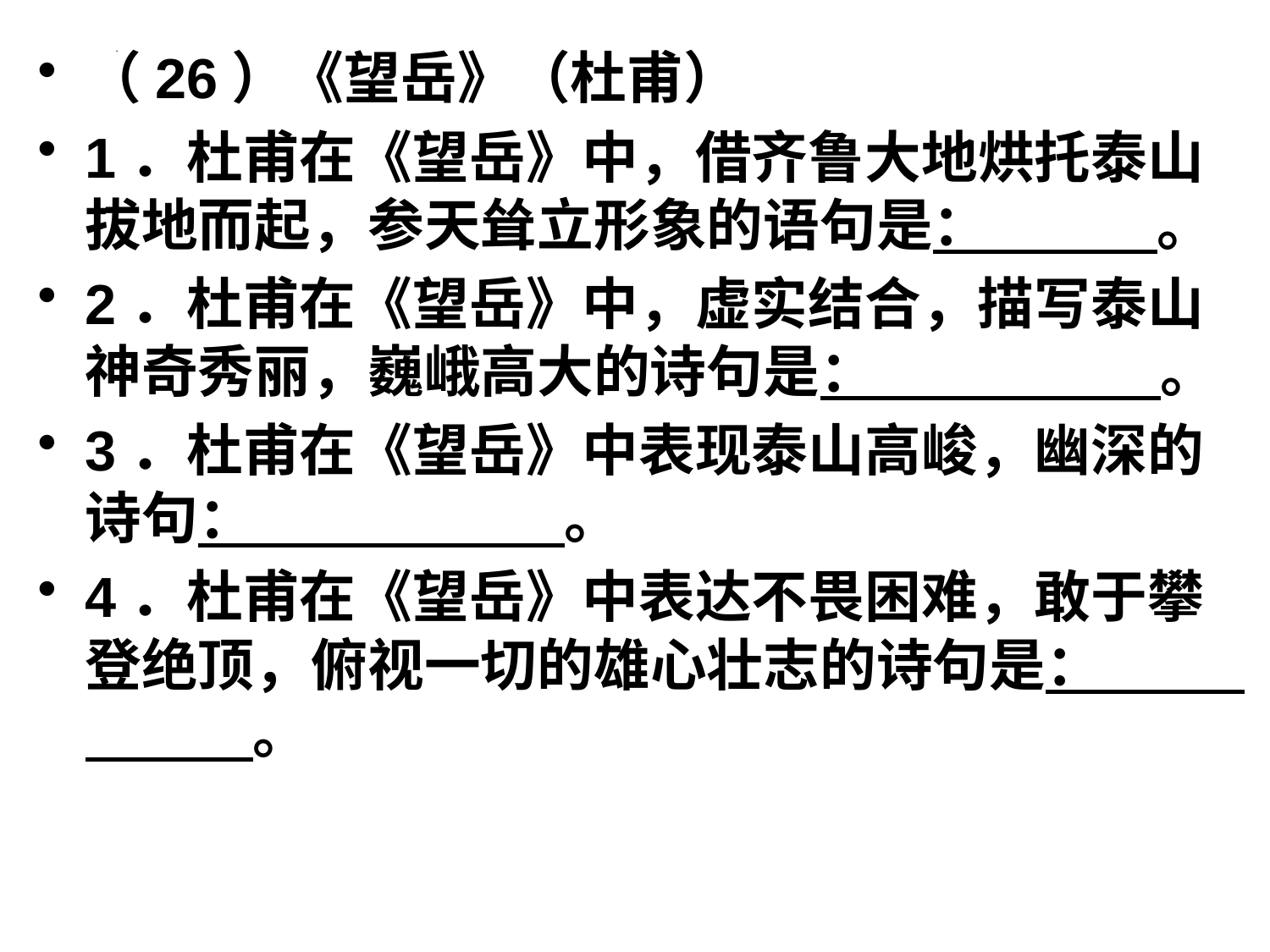

（26）《望岳》（杜甫）
1．杜甫在《望岳》中，借齐鲁大地烘托泰山拔地而起，参天耸立形象的语句是：             。
2．杜甫在《望岳》中，虚实结合，描写泰山神奇秀丽，巍峨高大的诗句是：                      。
3．杜甫在《望岳》中表现泰山高峻，幽深的诗句：                        。
4．杜甫在《望岳》中表达不畏困难，敢于攀登绝顶，俯视一切的雄心壮志的诗句是：                         。
#